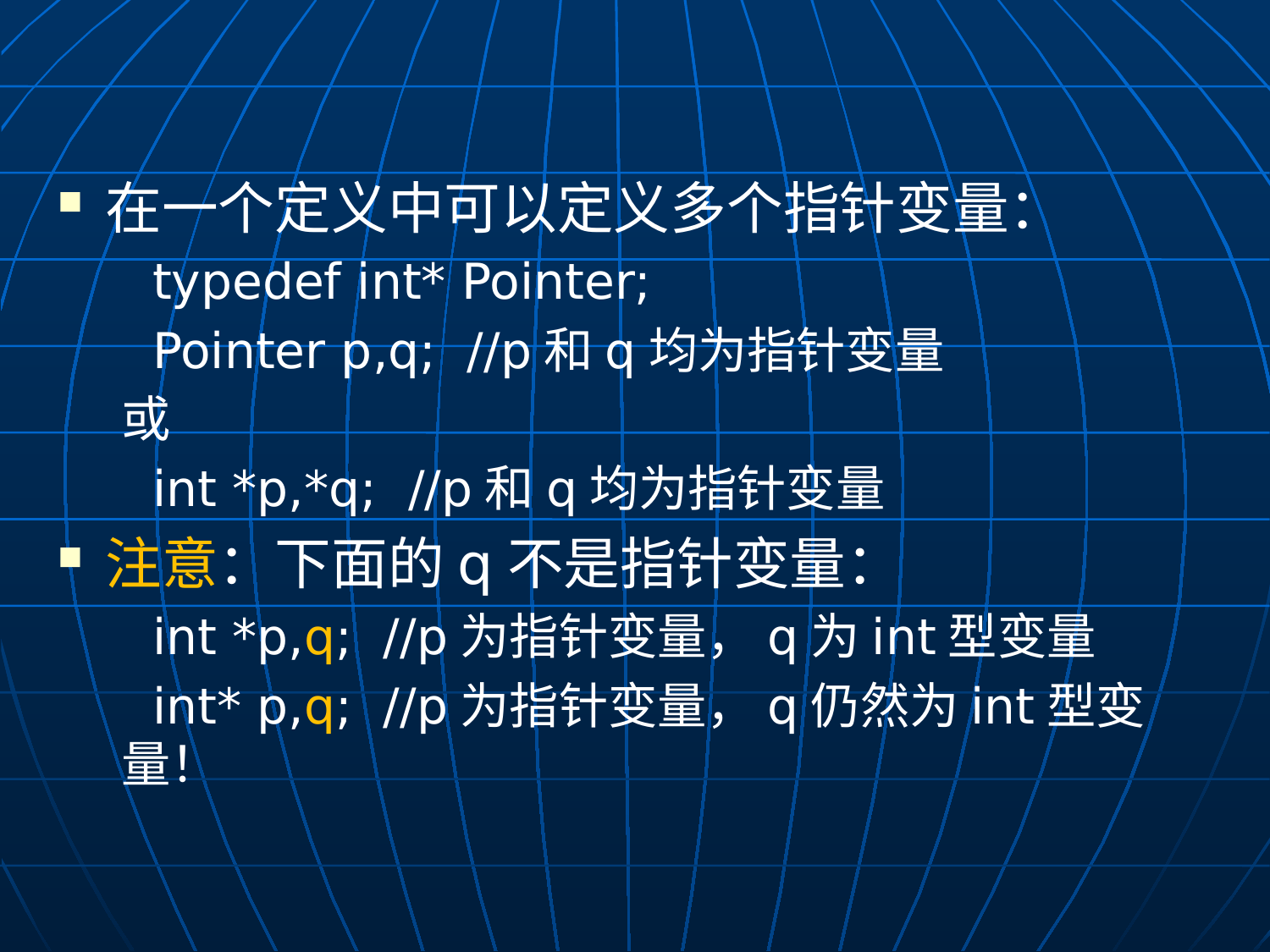

在一个定义中可以定义多个指针变量：
  typedef int* Pointer;
  Pointer p,q;  //p和q均为指针变量
或
  int *p,*q;  //p和q均为指针变量
注意：下面的q不是指针变量：
  int *p,q;  //p为指针变量，q为int型变量
  int* p,q;  //p为指针变量，q仍然为int型变量！